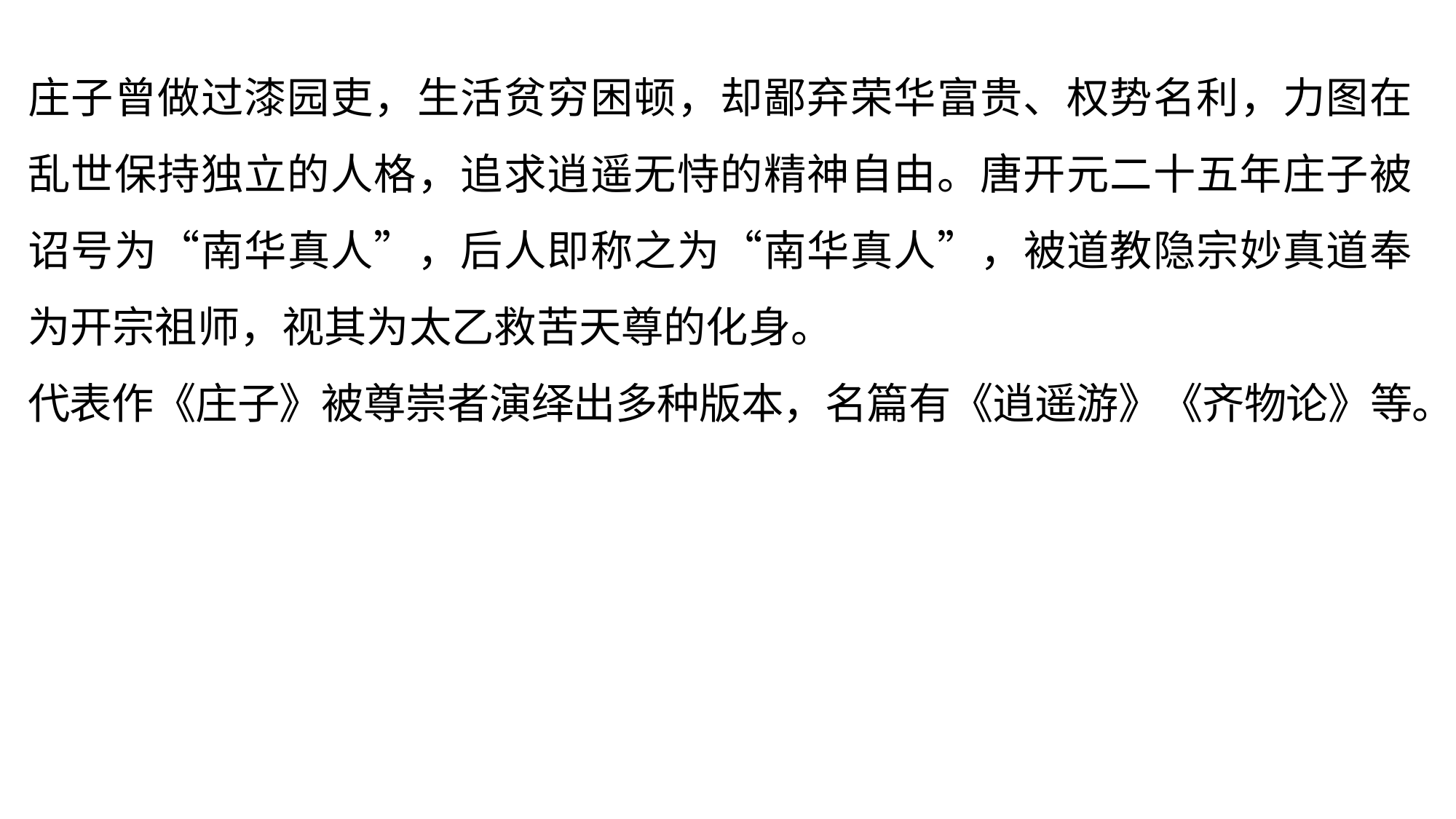

庄子曾做过漆园吏，生活贫穷困顿，却鄙弃荣华富贵、权势名利，力图在乱世保持独立的人格，追求逍遥无恃的精神自由。唐开元二十五年庄子被诏号为“南华真人”，后人即称之为“南华真人”，被道教隐宗妙真道奉为开宗祖师，视其为太乙救苦天尊的化身。
代表作《庄子》被尊崇者演绎出多种版本，名篇有《逍遥游》《齐物论》等。